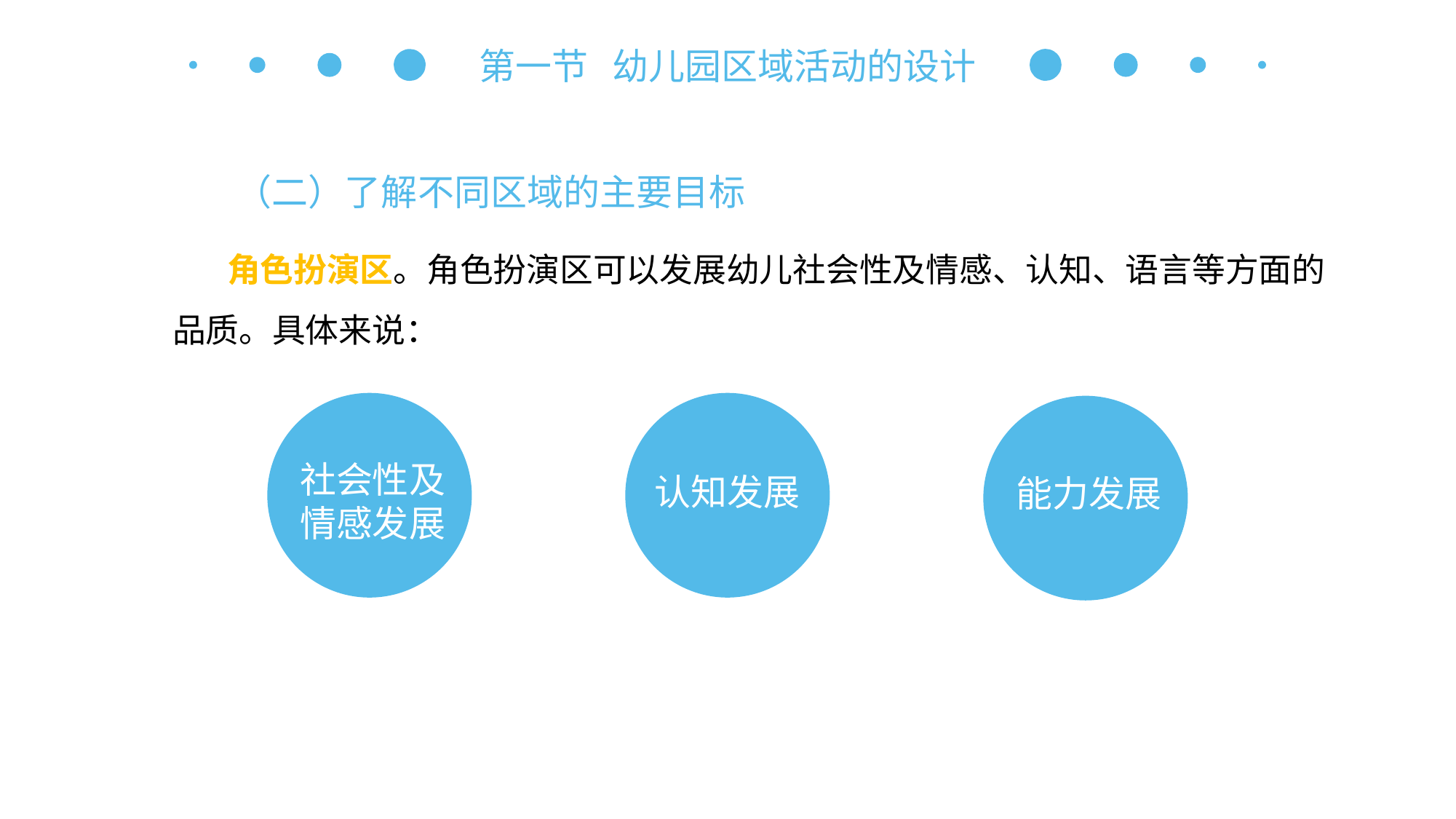

第一节   幼儿园区域活动的设计

（二）了解不同区域的主要目标
角色扮演区。角色扮演区可以发展幼儿社会性及情感、认知、语言等方面的品质。具体来说：

社会性及情感发展
认知发展
能力发展